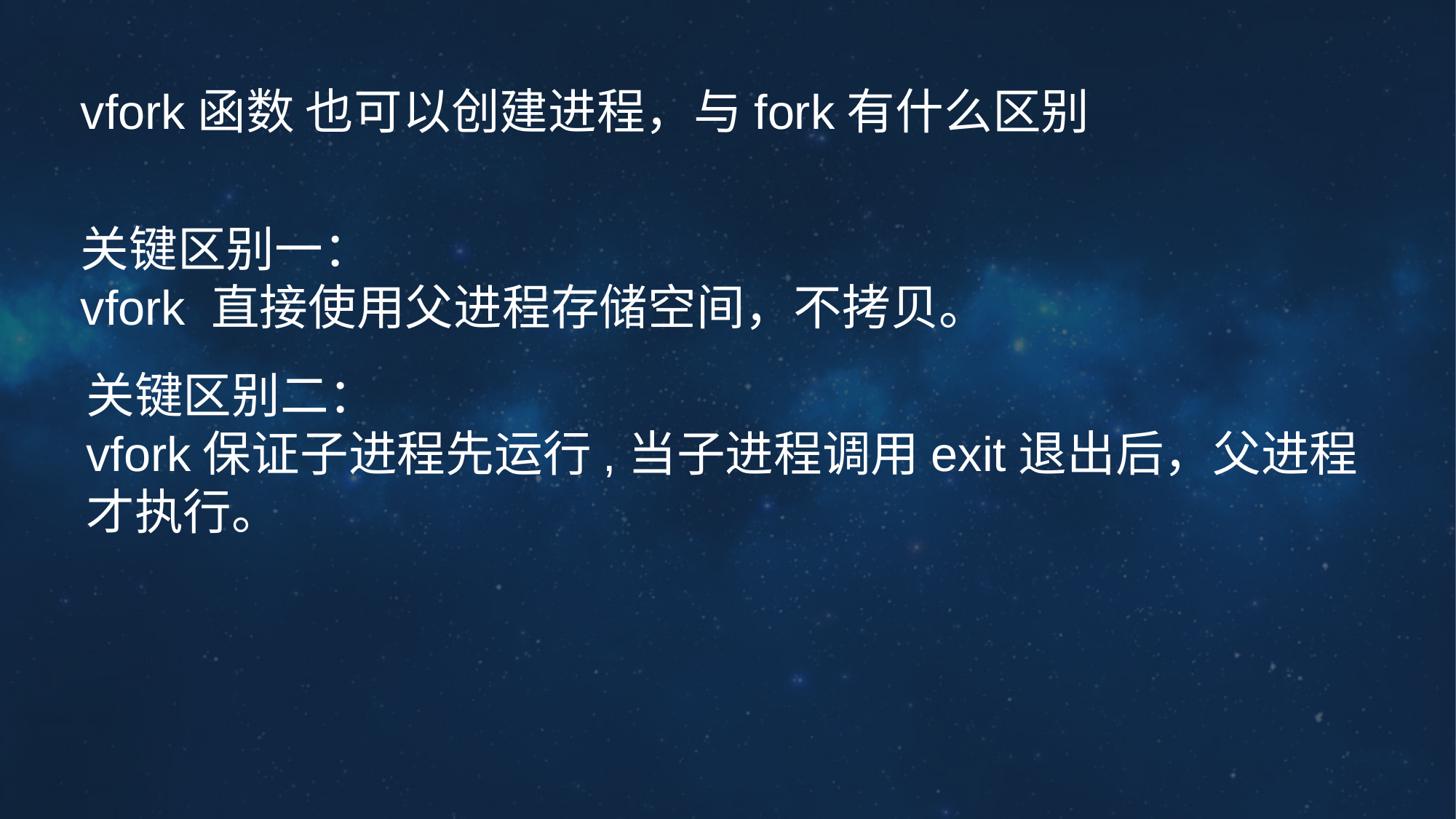

vfork函数 也可以创建进程，与fork有什么区别

关键区别一：
vfork 直接使用父进程存储空间，不拷贝。

关键区别二：
vfork保证子进程先运行,当子进程调用exit退出后，父进程才执行。